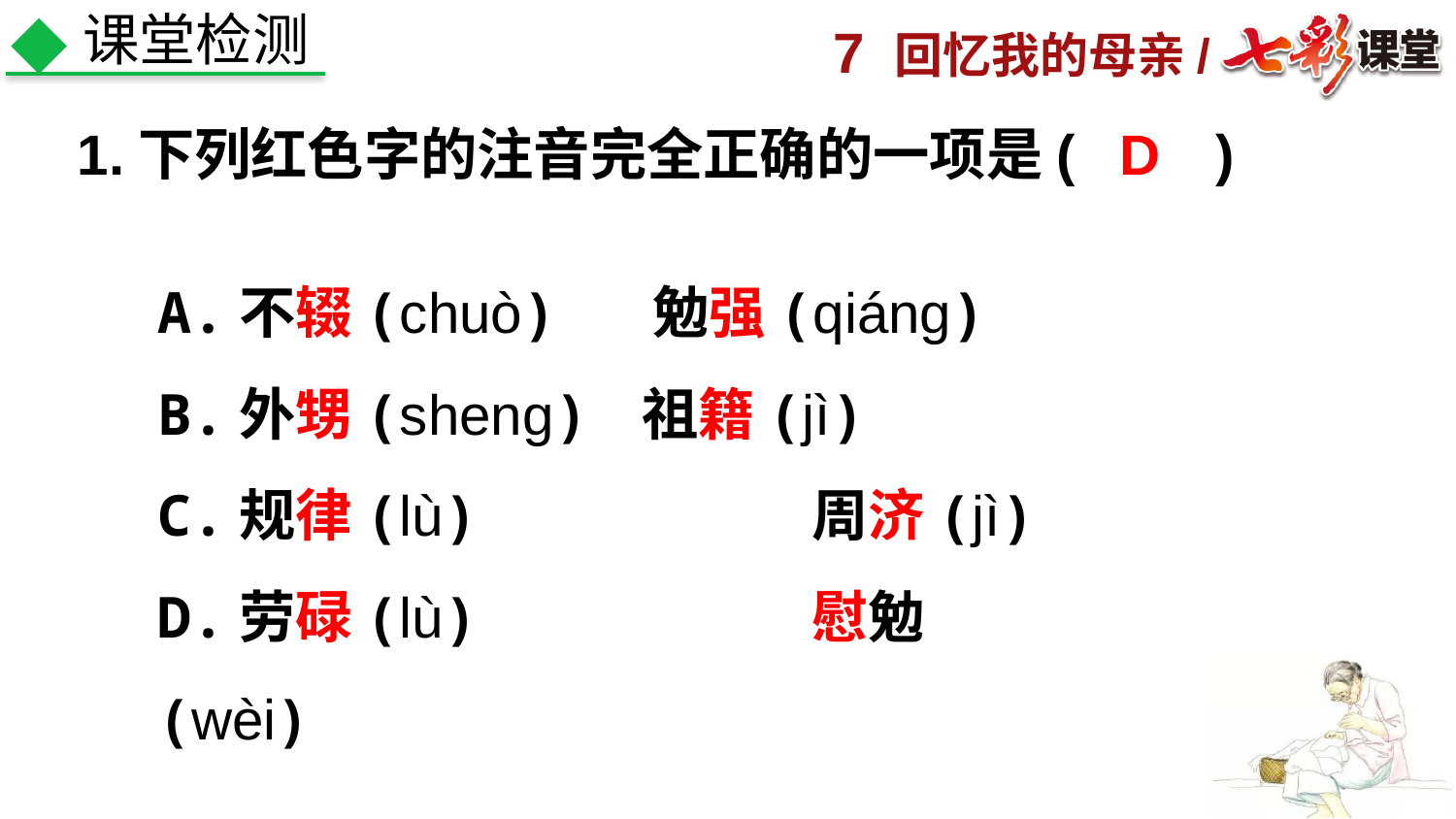

课堂检测

1.下列红色字的注音完全正确的一项是(　　)
D
A.不辍(chuò)　  勉强(qiáng)
B.外甥(sheng)	 祖籍(jì)
C.规律(lù)	      周济(jì)
D.劳碌(lù)	      慰勉(wèi)